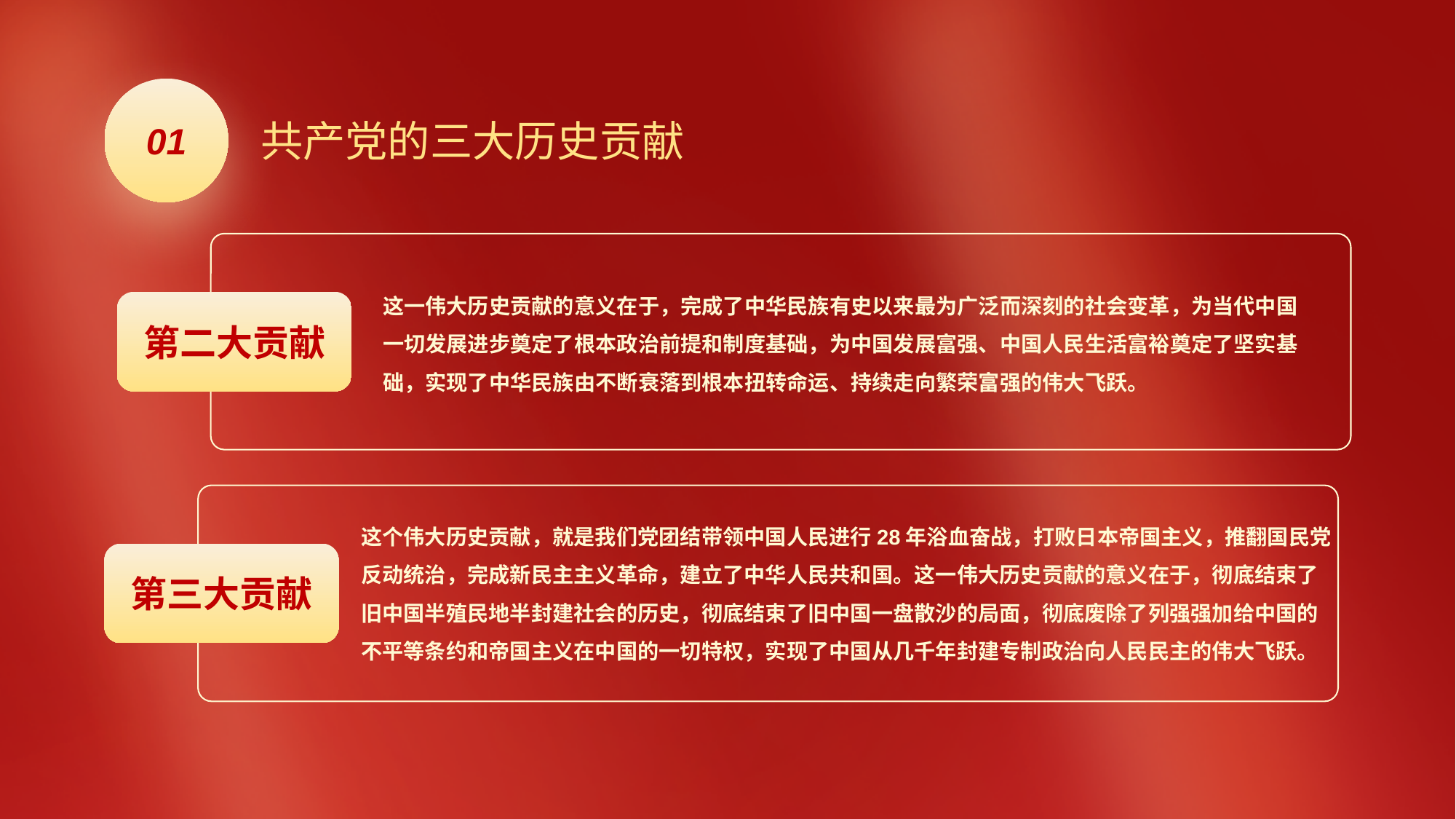

01
共产党的三大历史贡献

这一伟大历史贡献的意义在于，完成了中华民族有史以来最为广泛而深刻的社会变革，为当代中国一切发展进步奠定了根本政治前提和制度基础，为中国发展富强、中国人民生活富裕奠定了坚实基础，实现了中华民族由不断衰落到根本扭转命运、持续走向繁荣富强的伟大飞跃。
第二大贡献

这个伟大历史贡献，就是我们党团结带领中国人民进行28年浴血奋战，打败日本帝国主义，推翻国民党反动统治，完成新民主主义革命，建立了中华人民共和国。这一伟大历史贡献的意义在于，彻底结束了旧中国半殖民地半封建社会的历史，彻底结束了旧中国一盘散沙的局面，彻底废除了列强强加给中国的不平等条约和帝国主义在中国的一切特权，实现了中国从几千年封建专制政治向人民民主的伟大飞跃。
第三大贡献